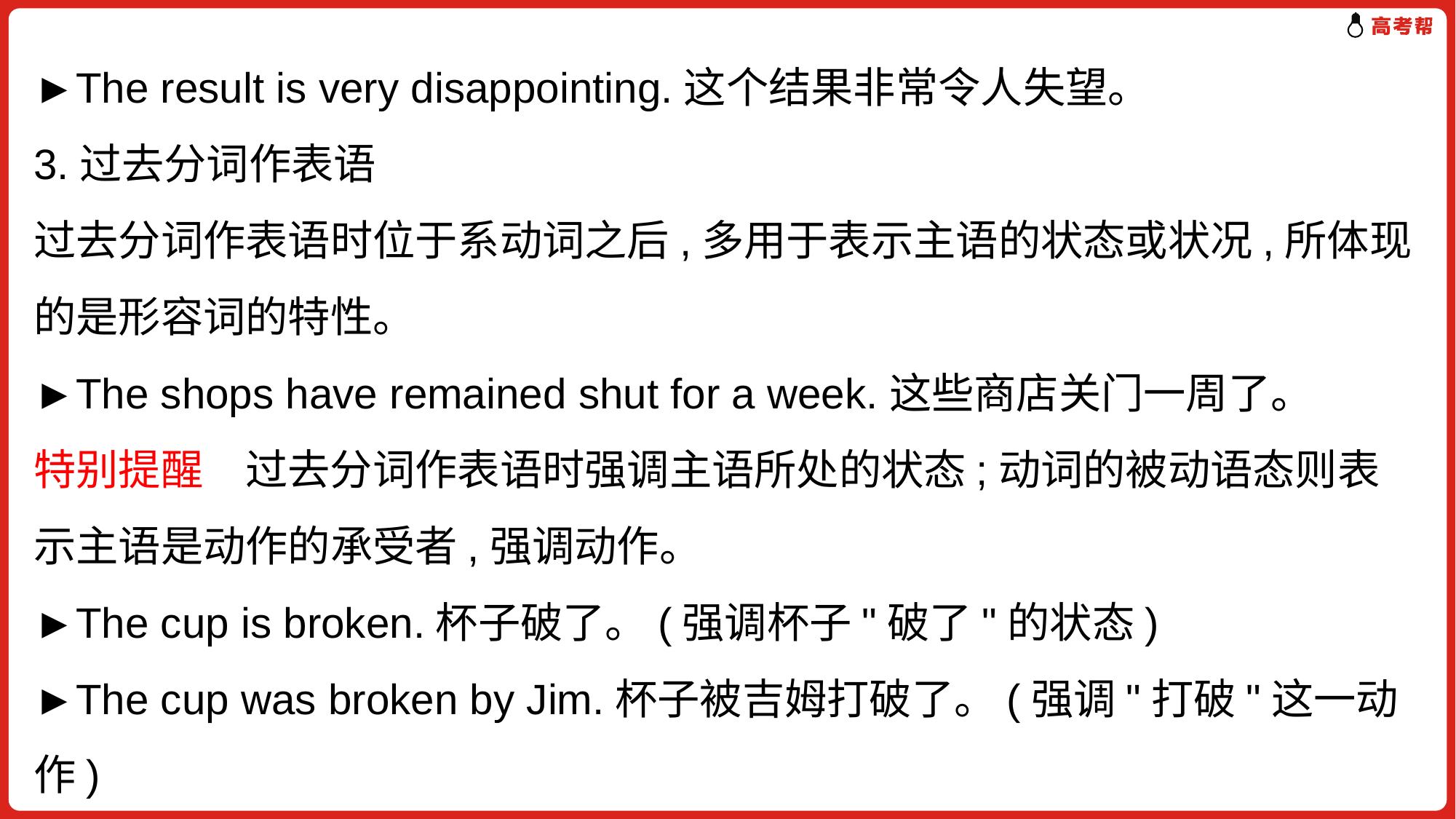

►The result is very disappointing.这个结果非常令人失望。
3.过去分词作表语
过去分词作表语时位于系动词之后,多用于表示主语的状态或状况,所体现的是形容词的特性。
►The shops have remained shut for a week.这些商店关门一周了。
特别提醒　过去分词作表语时强调主语所处的状态;动词的被动语态则表示主语是动作的承受者,强调动作。
►The cup is broken.杯子破了。(强调杯子"破了"的状态)
►The cup was broken by Jim.杯子被吉姆打破了。(强调"打破"这一动作)